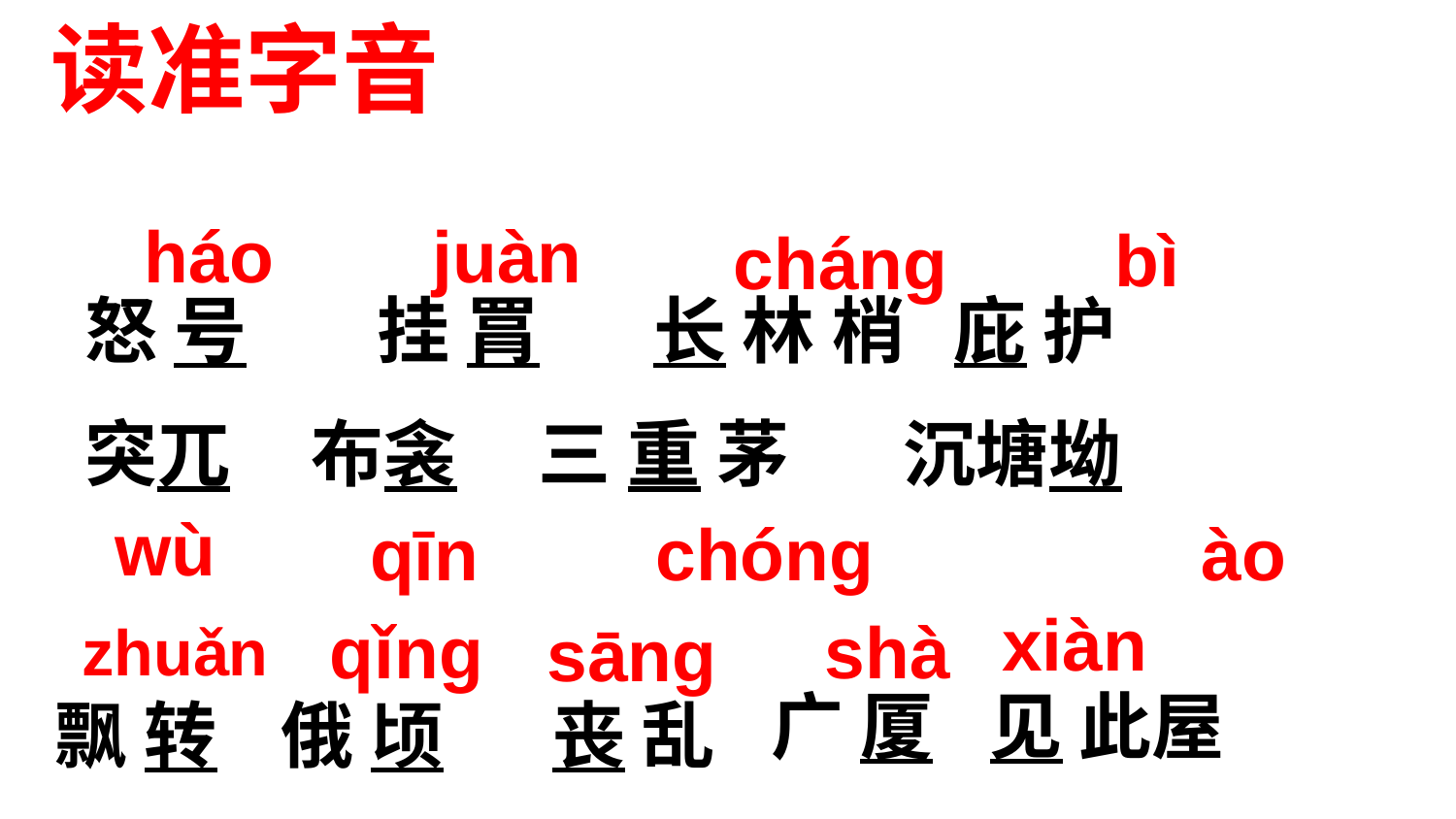

读准字音

 怒 号        挂 罥       长 林 梢   庇 护
 突兀     布衾     三 重 茅       沉塘坳
juàn
háo
bì
cháng
wù
qīn
chóng
ào
xiàn
qǐng
shà
sāng
zhuǎn
广 厦
见 此屋
飘 转
俄 顷
丧 乱